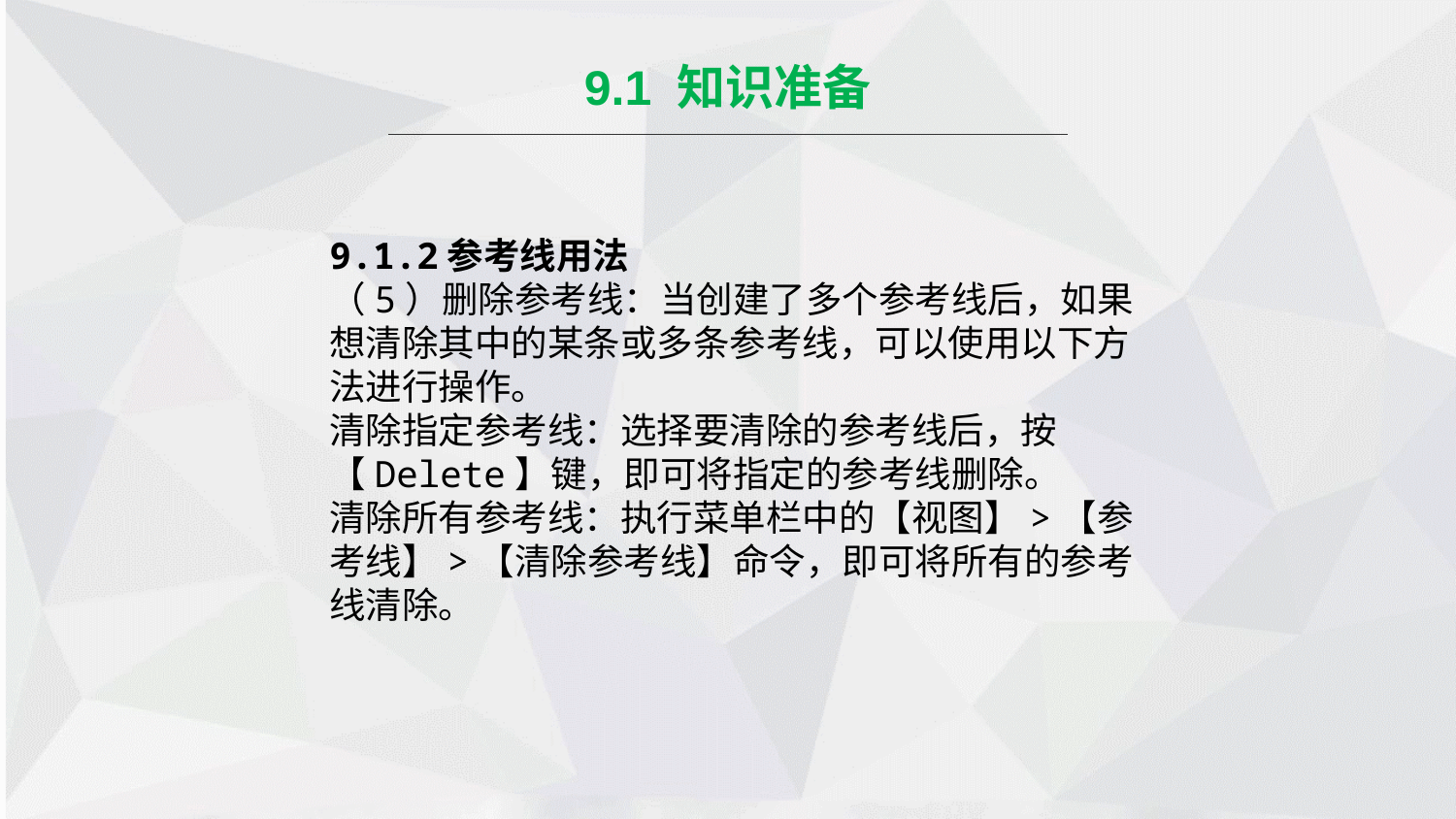

9.1 知识准备
9.1.2参考线用法
（5）删除参考线：当创建了多个参考线后，如果想清除其中的某条或多条参考线，可以使用以下方法进行操作。
清除指定参考线：选择要清除的参考线后，按【Delete】键，即可将指定的参考线删除。
清除所有参考线：执行菜单栏中的【视图】>【参考线】>【清除参考线】命令，即可将所有的参考线清除。